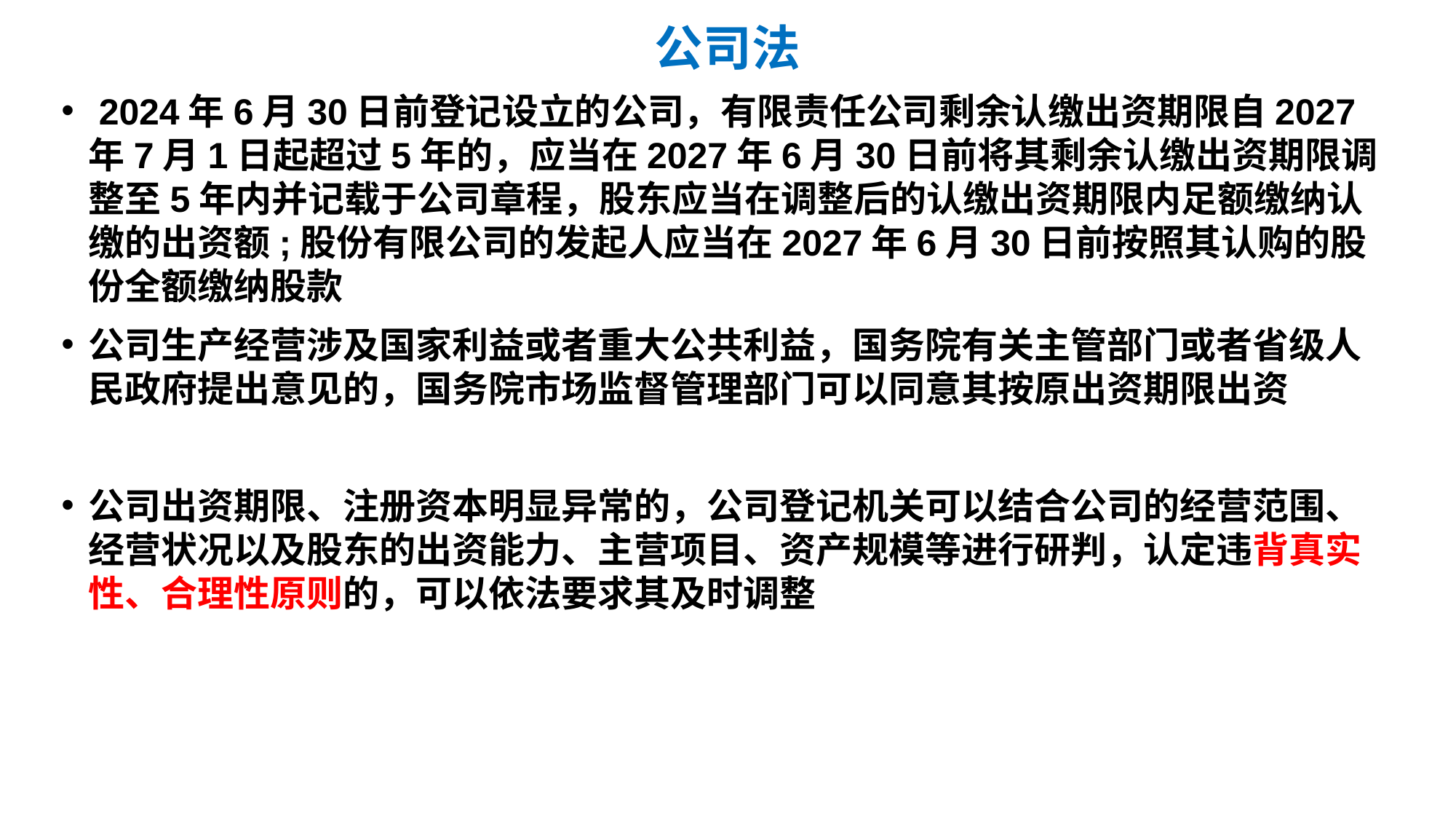

# 公司法
 2024年6月30日前登记设立的公司，有限责任公司剩余认缴出资期限自2027年7月1日起超过5年的，应当在2027年6月30日前将其剩余认缴出资期限调整至5年内并记载于公司章程，股东应当在调整后的认缴出资期限内足额缴纳认缴的出资额;股份有限公司的发起人应当在2027年6月30日前按照其认购的股份全额缴纳股款
公司生产经营涉及国家利益或者重大公共利益，国务院有关主管部门或者省级人民政府提出意见的，国务院市场监督管理部门可以同意其按原出资期限出资

公司出资期限、注册资本明显异常的，公司登记机关可以结合公司的经营范围、经营状况以及股东的出资能力、主营项目、资产规模等进行研判，认定违背真实性、合理性原则的，可以依法要求其及时调整